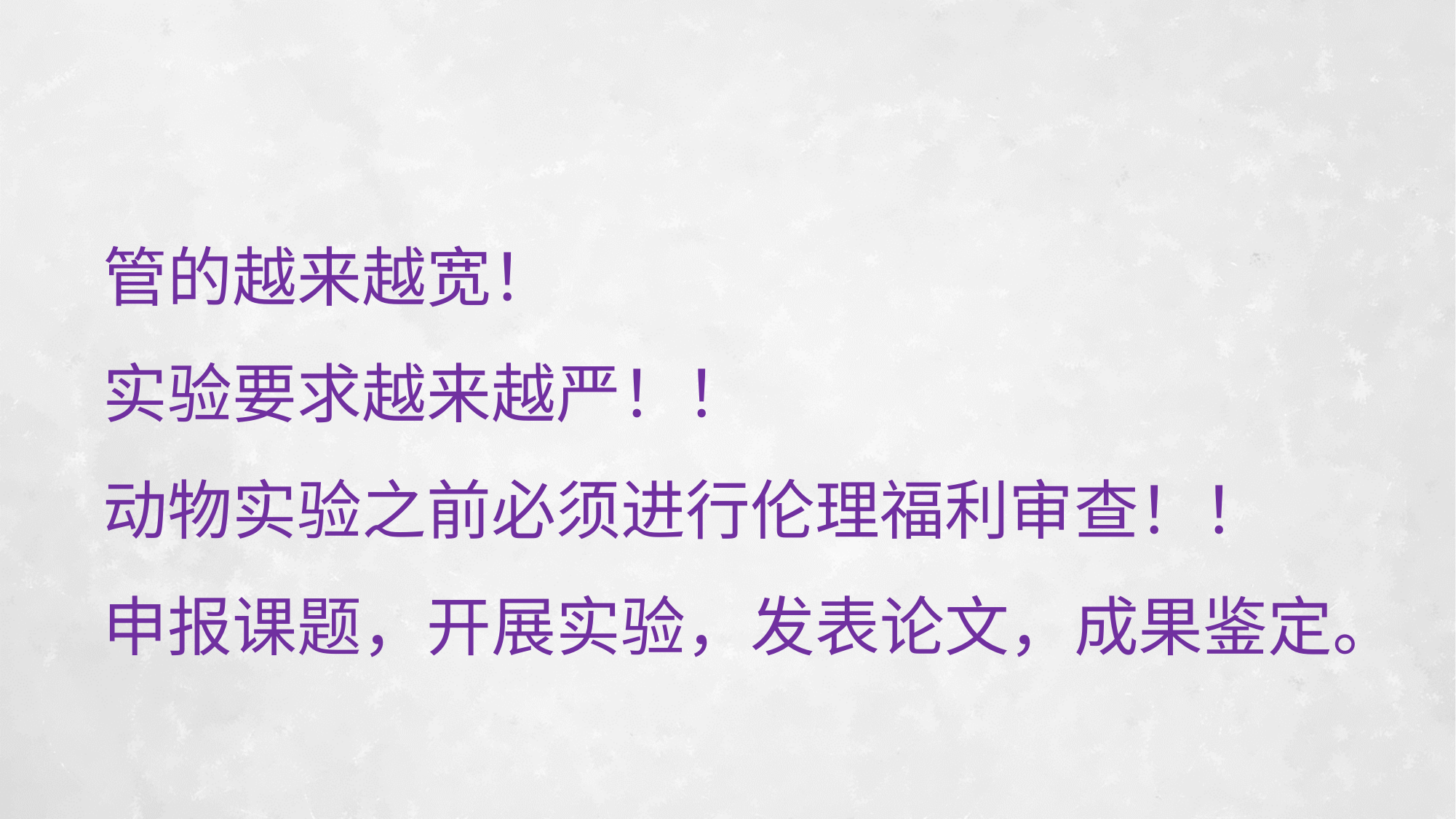

# 管的越来越宽！ 实验要求越来越严！！ 动物实验之前必须进行伦理福利审查！！ 申报课题，开展实验，发表论文，成果鉴定。